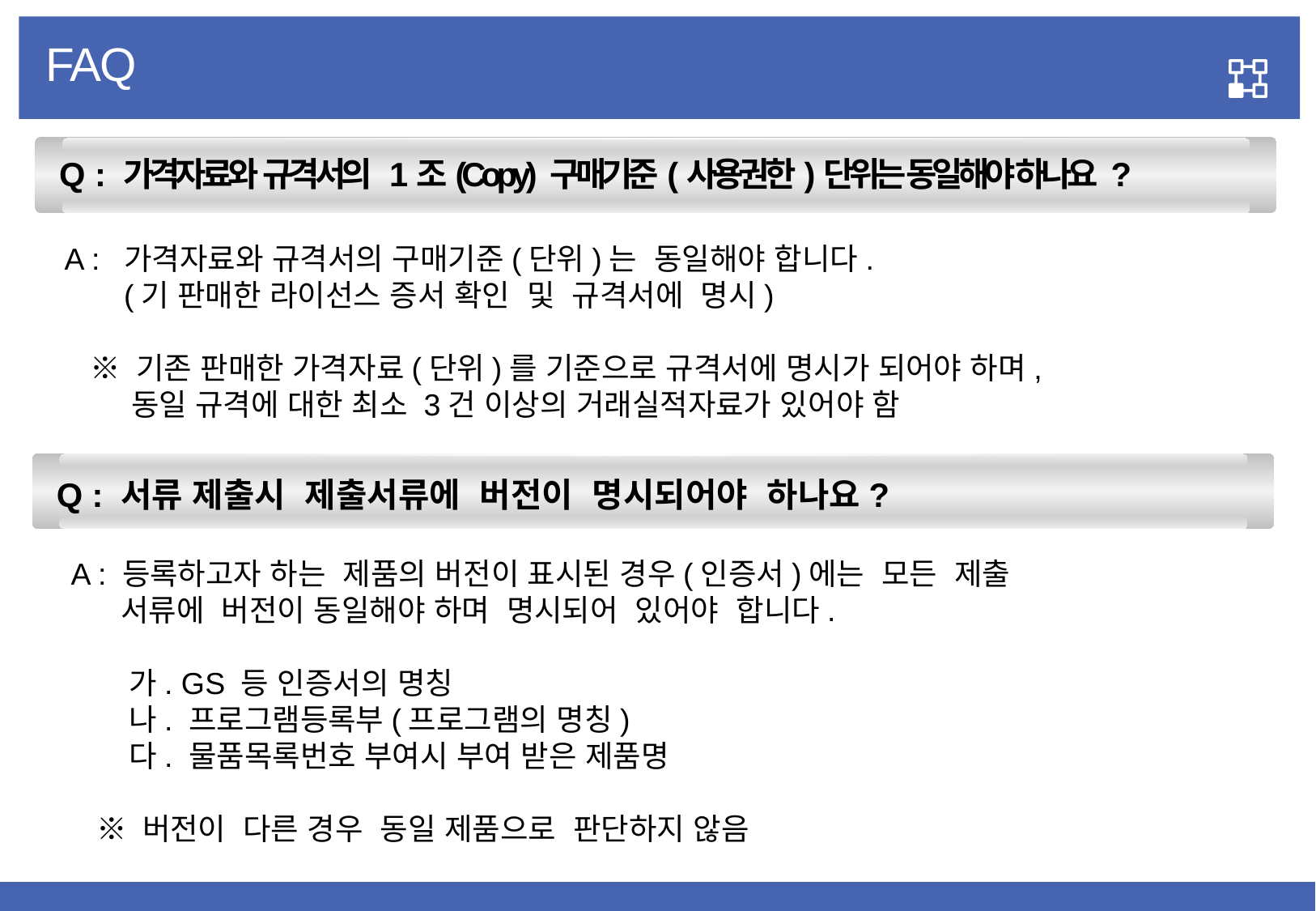

FAQ

 Q : 가격자료와  규격서의  1조(Copy) 구매기준(사용권한)단위는 동일해야 하나요 ?
A :  가격자료와 규격서의 구매기준(단위)는  동일해야 합니다.
       (기 판매한 라이선스 증서 확인  및  규격서에  명시)

   ※ 기존 판매한 가격자료(단위)를 기준으로 규격서에 명시가 되어야 하며,
       동일 규격에 대한 최소 3건 이상의 거래실적자료가 있어야 함

 Q : 서류 제출시  제출서류에  버전이  명시되어야  하나요?
A : 등록하고자 하는  제품의 버전이 표시된 경우(인증서)에는  모든  제출
     서류에  버전이 동일해야 하며  명시되어  있어야  합니다.

      가. GS 등 인증서의 명칭
      나. 프로그램등록부(프로그램의 명칭)
      다. 물품목록번호 부여시 부여 받은 제품명

   ※ 버전이  다른 경우  동일 제품으로  판단하지 않음